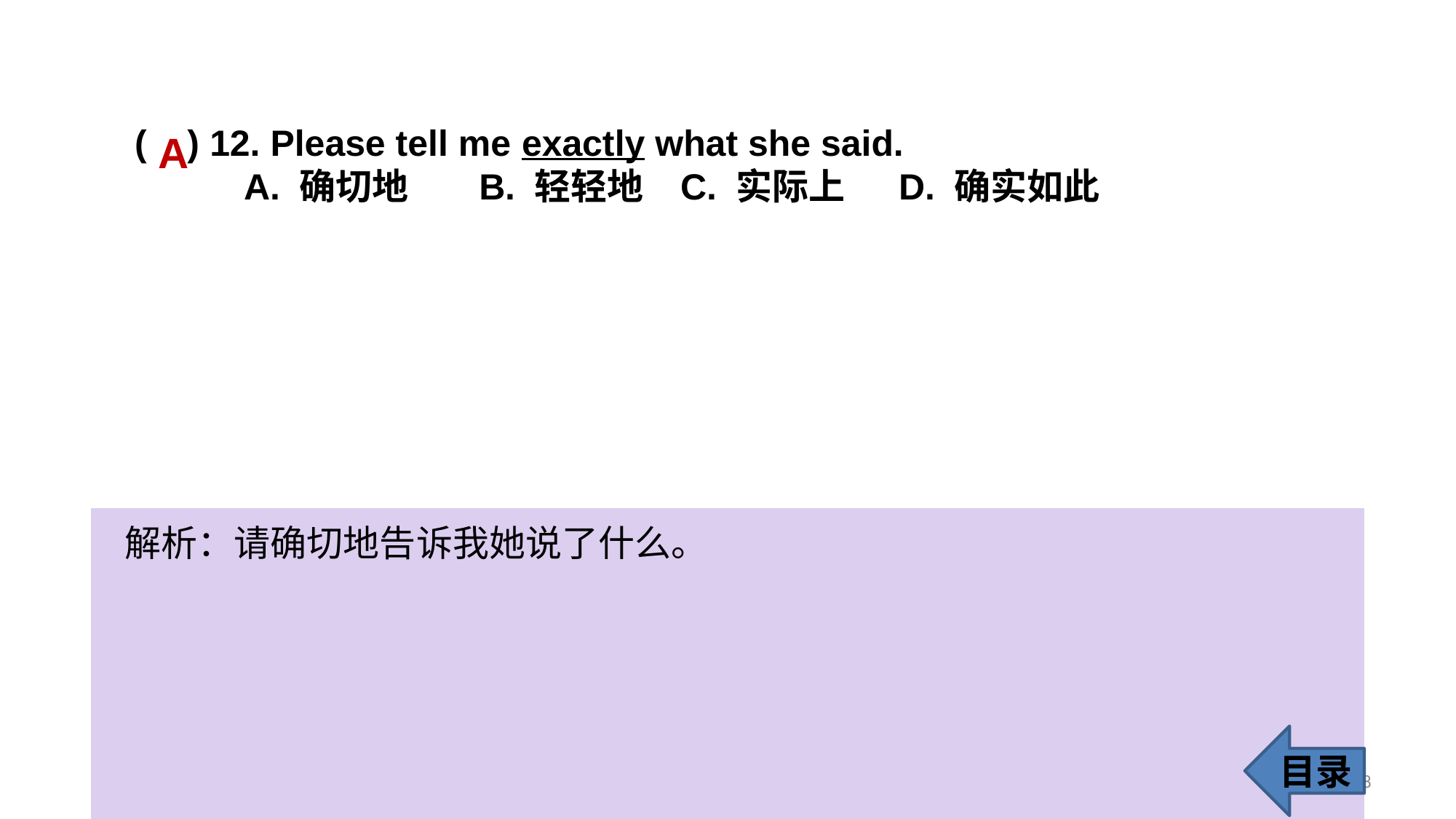

(    ) 12. Please tell me exactly what she said.
	A. 确切地	 B. 轻轻地 	C. 实际上 	D. 确实如此
A

解析：请确切地告诉我她说了什么。
目录
18